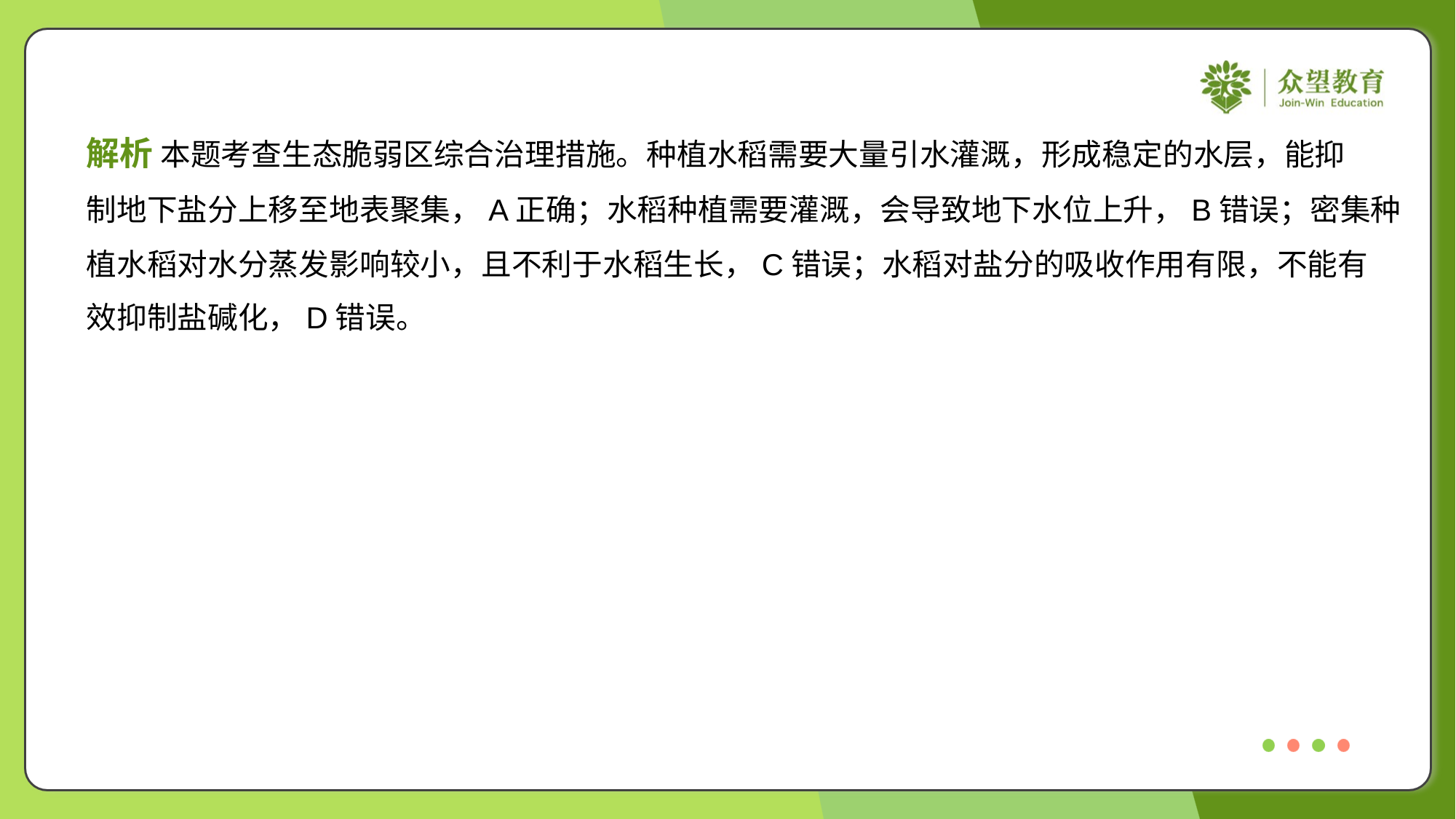

解析 本题考查生态脆弱区综合治理措施。种植水稻需要大量引水灌溉，形成稳定的水层，能抑
制地下盐分上移至地表聚集，A正确；水稻种植需要灌溉，会导致地下水位上升，B错误；密集种
植水稻对水分蒸发影响较小，且不利于水稻生长，C错误；水稻对盐分的吸收作用有限，不能有
效抑制盐碱化，D错误。